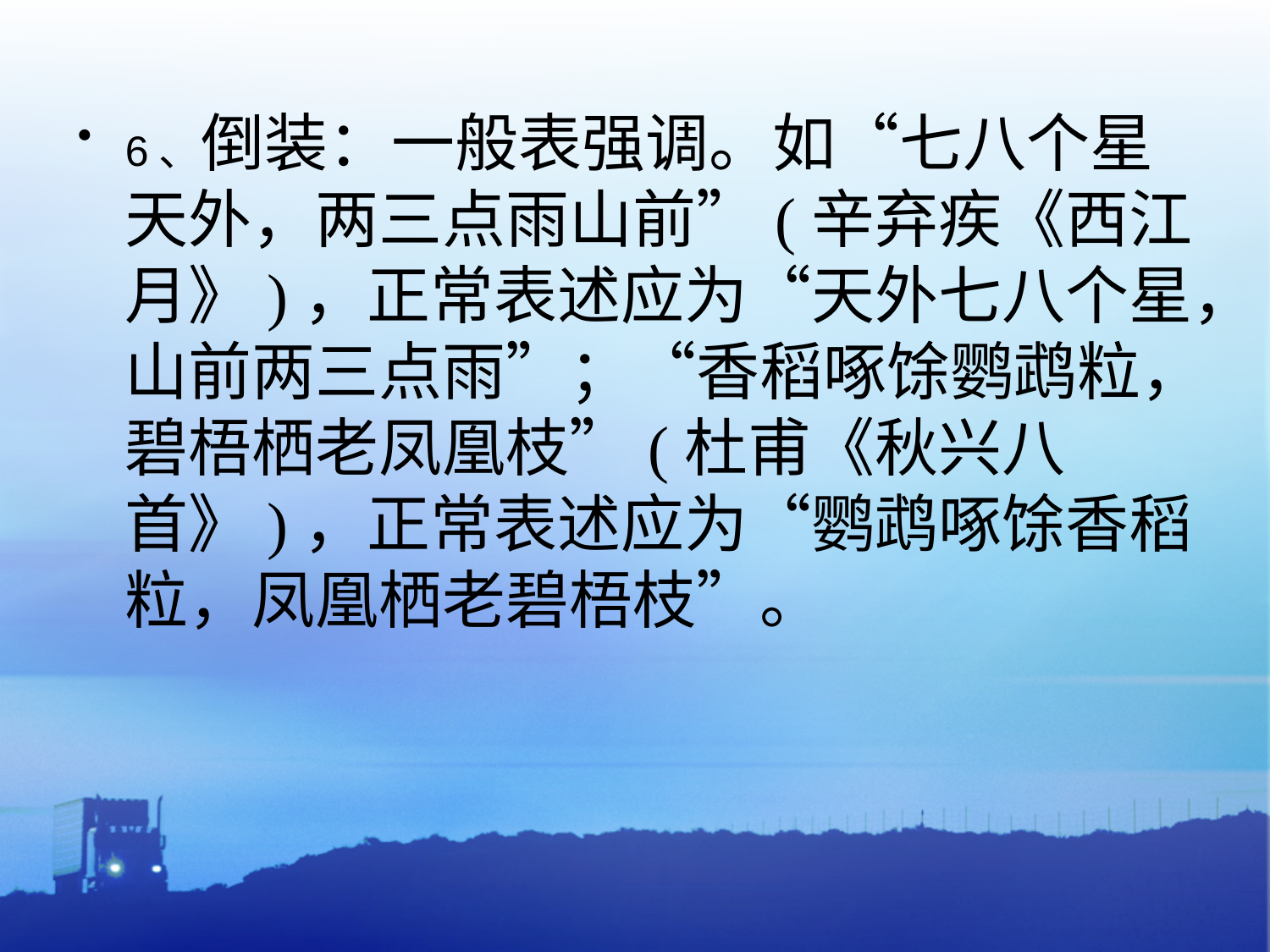

6、倒装：一般表强调。如“七八个星天外，两三点雨山前”(辛弃疾《西江月》)，正常表述应为“天外七八个星，山前两三点雨”；“香稻啄馀鹦鹉粒，碧梧栖老凤凰枝”(杜甫《秋兴八首》)，正常表述应为“鹦鹉啄馀香稻粒，凤凰栖老碧梧枝”。